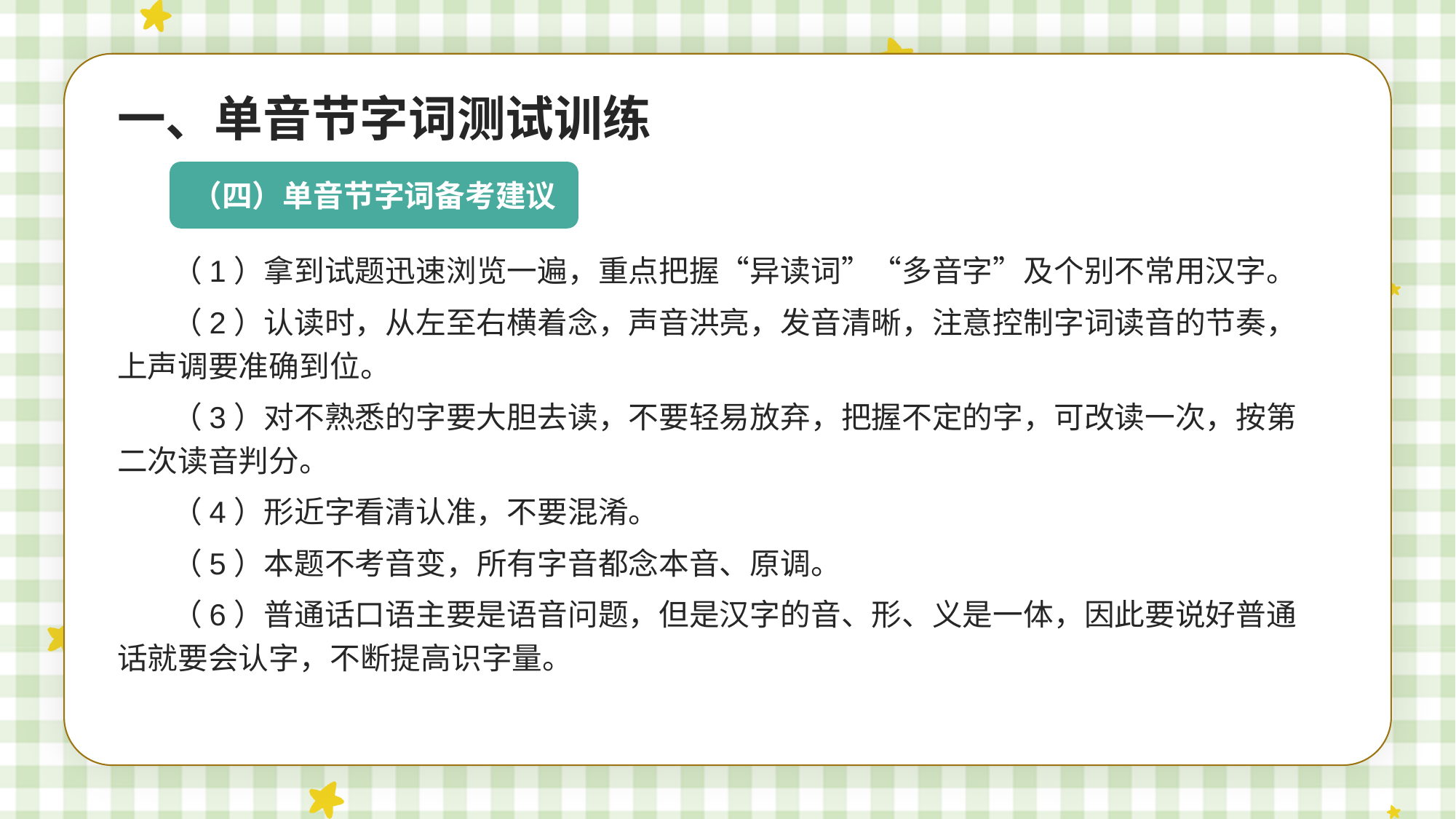

一、单音节字词测试训练
（四）单音节字词备考建议
（1）拿到试题迅速浏览一遍，重点把握“异读词”“多音字”及个别不常用汉字。
（2）认读时，从左至右横着念，声音洪亮，发音清晰，注意控制字词读音的节奏，上声调要准确到位。
（3）对不熟悉的字要大胆去读，不要轻易放弃，把握不定的字，可改读一次，按第二次读音判分。
（4）形近字看清认准，不要混淆。
（5）本题不考音变，所有字音都念本音、原调。
（6）普通话口语主要是语音问题，但是汉字的音、形、义是一体，因此要说好普通话就要会认字，不断提高识字量。